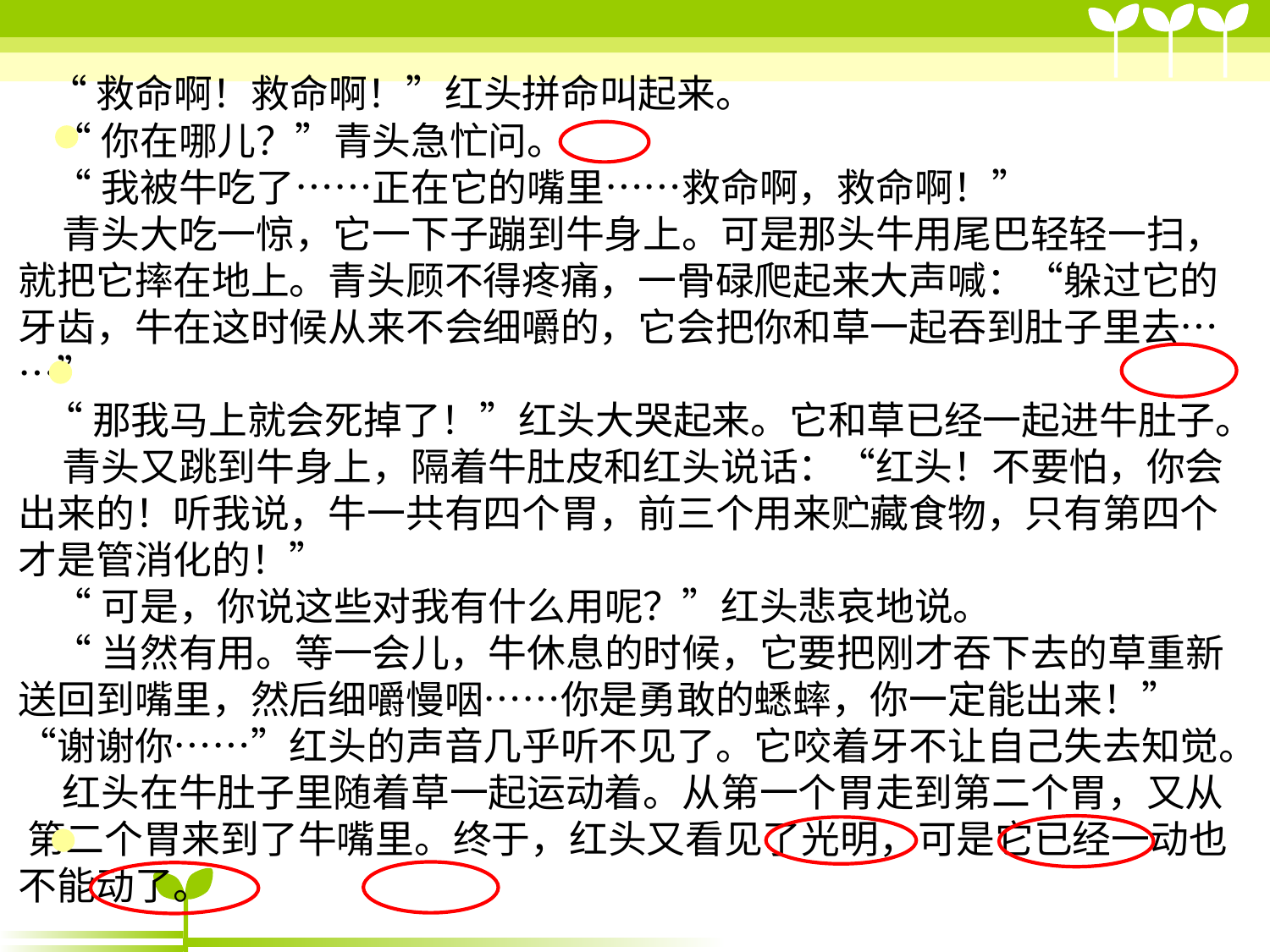

“救命啊！救命啊！”红头拼命叫起来。
    “你在哪儿？”青头急忙问。
    “我被牛吃了……正在它的嘴里……救命啊，救命啊！”
    青头大吃一惊，它一下子蹦到牛身上。可是那头牛用尾巴轻轻一扫，就把它摔在地上。青头顾不得疼痛，一骨碌爬起来大声喊：“躲过它的牙齿，牛在这时候从来不会细嚼的，它会把你和草一起吞到肚子里去……”
   “那我马上就会死掉了！”红头大哭起来。它和草已经一起进牛肚子。
    青头又跳到牛身上，隔着牛肚皮和红头说话：“红头！不要怕，你会出来的！听我说，牛一共有四个胃，前三个用来贮藏食物，只有第四个才是管消化的！”
    “可是，你说这些对我有什么用呢？”红头悲哀地说。
    “当然有用。等一会儿，牛休息的时候，它要把刚才吞下去的草重新送回到嘴里，然后细嚼慢咽……你是勇敢的蟋蟀，你一定能出来！”“谢谢你……”红头的声音几乎听不见了。它咬着牙不让自己失去知觉。
    红头在牛肚子里随着草一起运动着。从第一个胃走到第二个胃，又从  第二个胃来到了牛嘴里。终于，红头又看见了光明，可是它已经一动也不能动了。